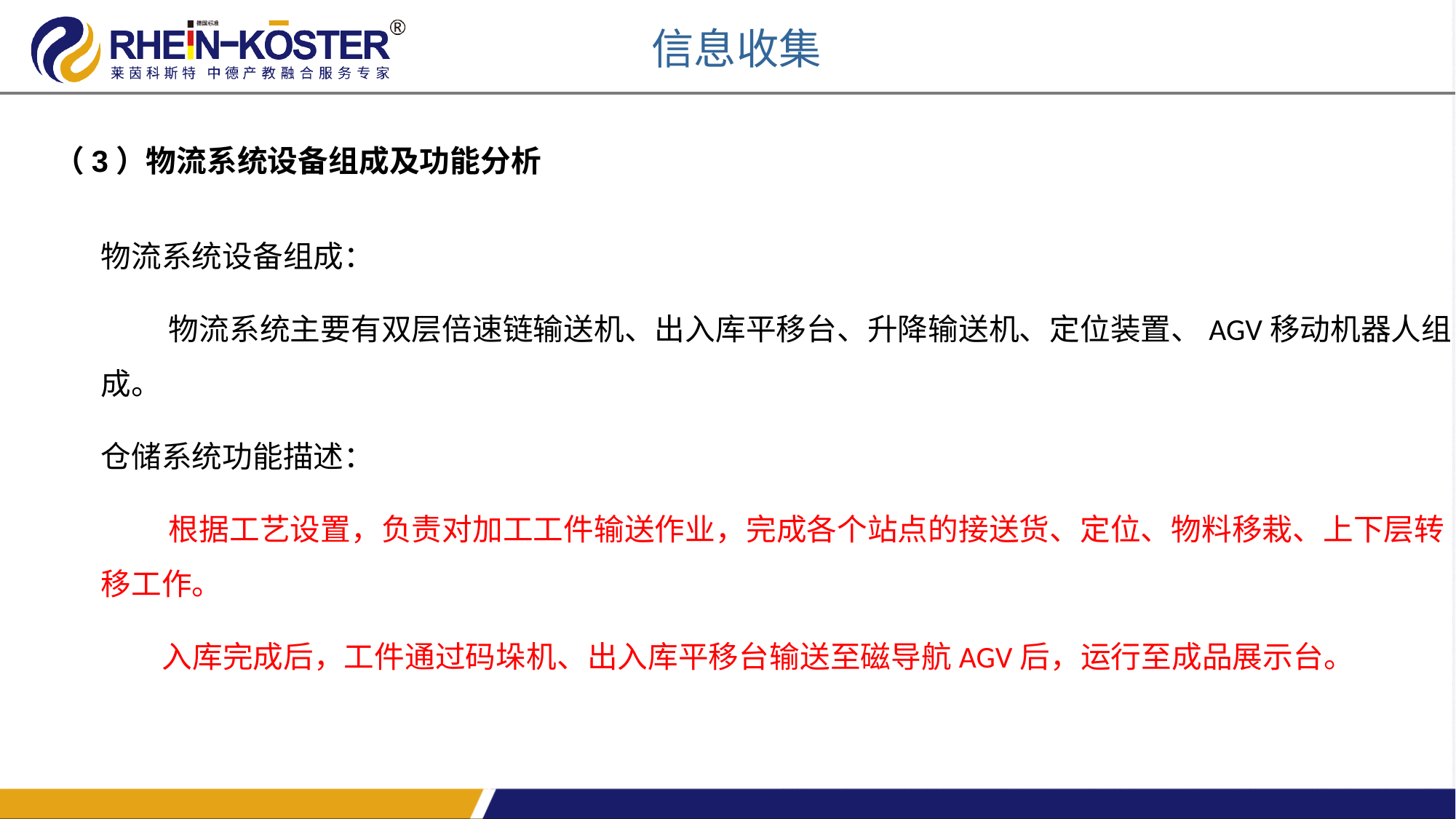

信息收集
（3）物流系统设备组成及功能分析
物流系统设备组成：
         物流系统主要有双层倍速链输送机、出入库平移台、升降输送机、定位装置、AGV移动机器人组成。
仓储系统功能描述：
         根据工艺设置，负责对加工工件输送作业，完成各个站点的接送货、定位、物料移栽、上下层转移工作。
        入库完成后，工件通过码垛机、出入库平移台输送至磁导航AGV后，运行至成品展示台。